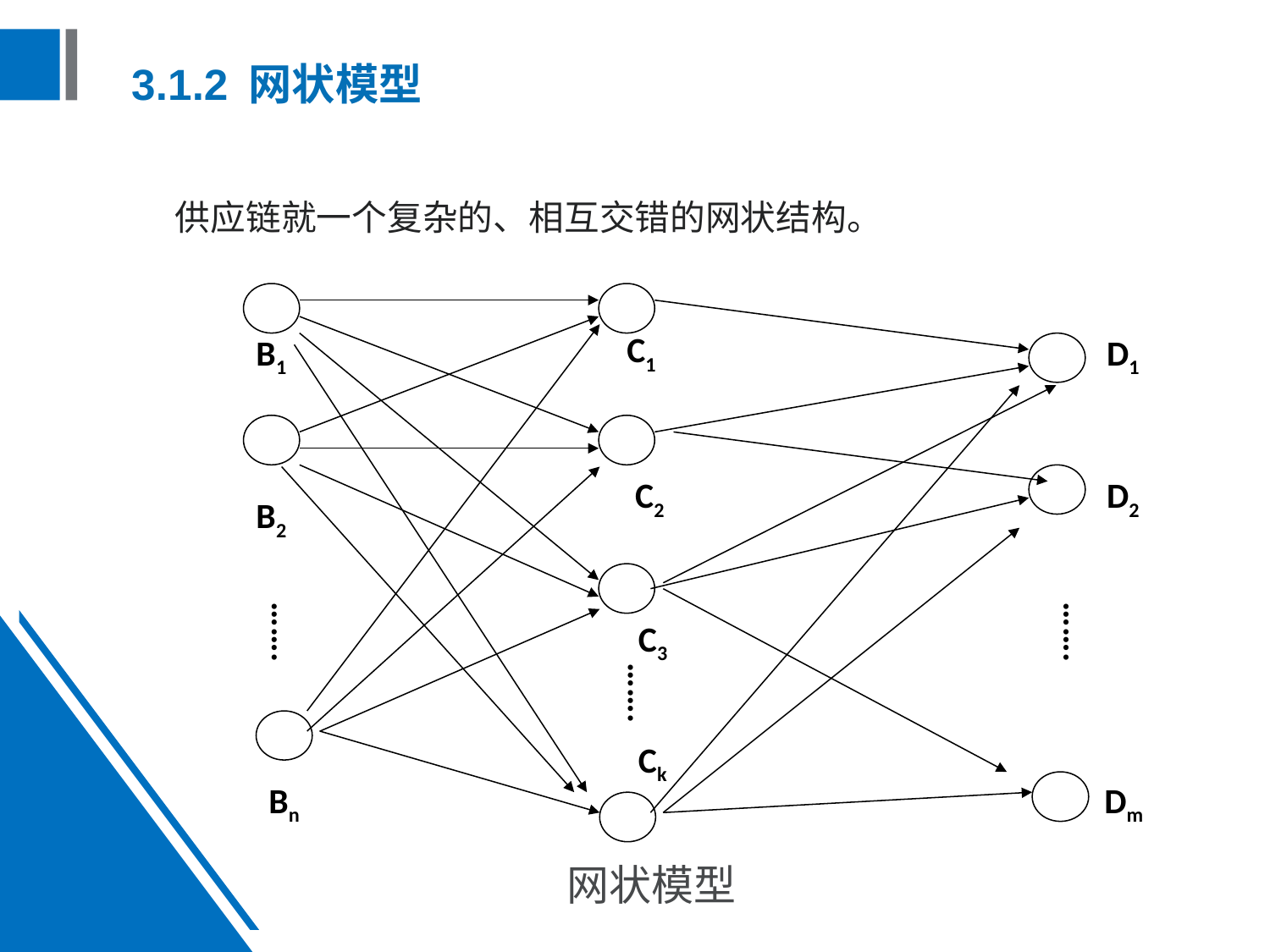

3.1.2 网状模型

供应链就一个复杂的、相互交错的网状结构。

C1
B1
D1

C2
D2
B2
…….
…….

…….
C3

Ck
Bn

Dm

网状模型